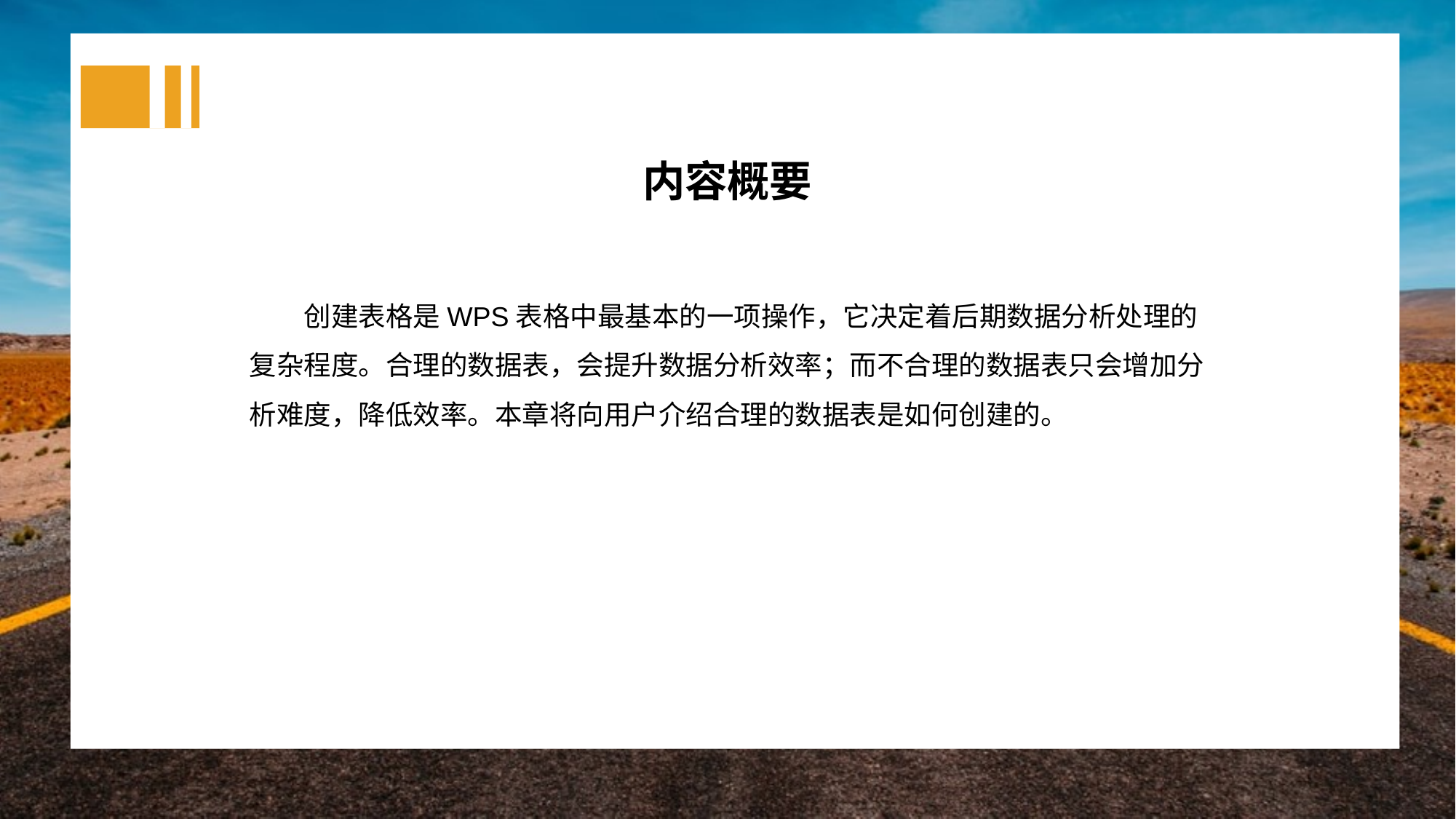

内容概要
创建表格是WPS表格中最基本的一项操作，它决定着后期数据分析处理的复杂程度。合理的数据表，会提升数据分析效率；而不合理的数据表只会增加分析难度，降低效率。本章将向用户介绍合理的数据表是如何创建的。